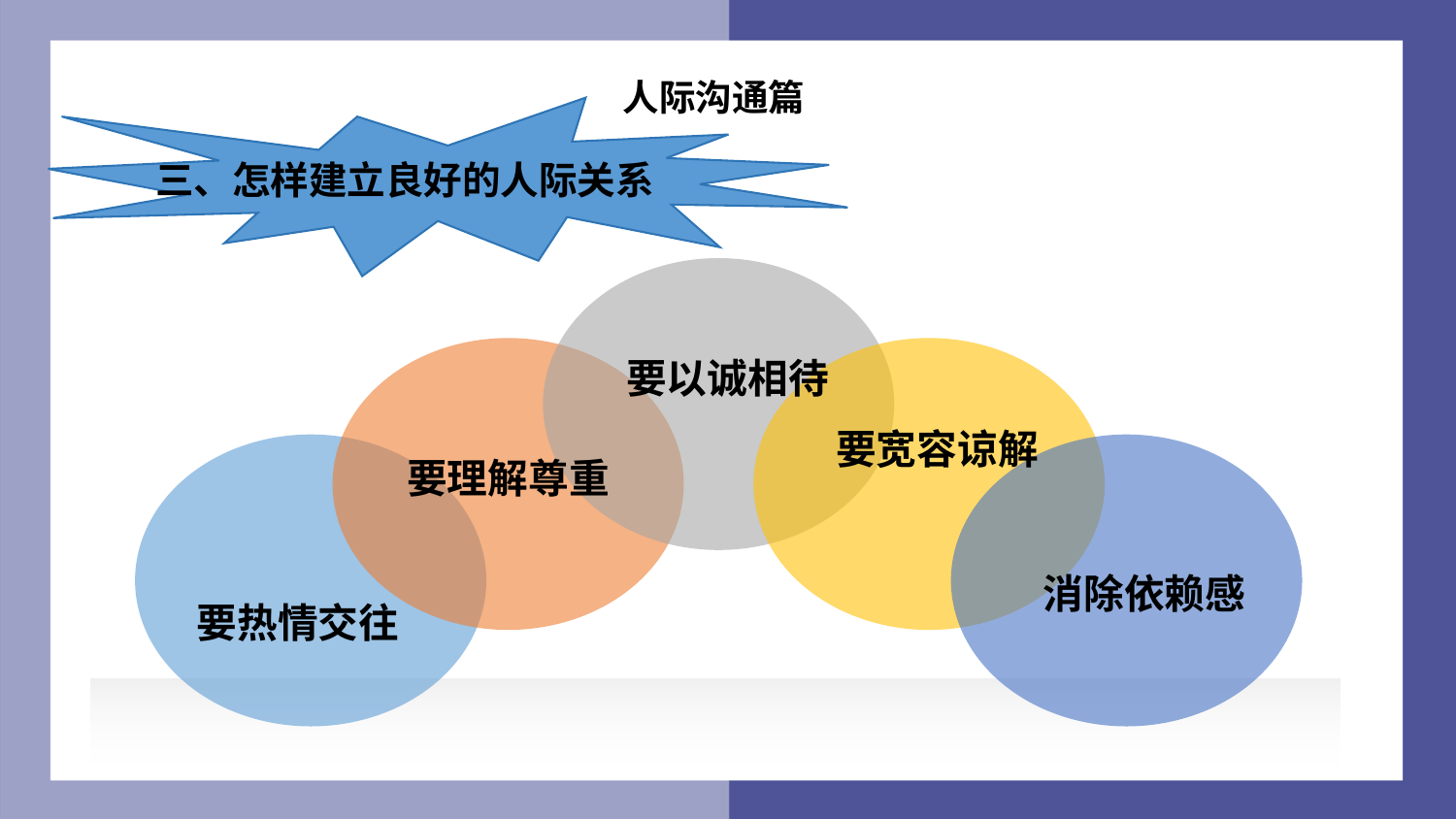

人际沟通篇

三、怎样建立良好的人际关系

要以诚相待

要宽容谅解
要理解尊重

消除依赖感
要热情交往